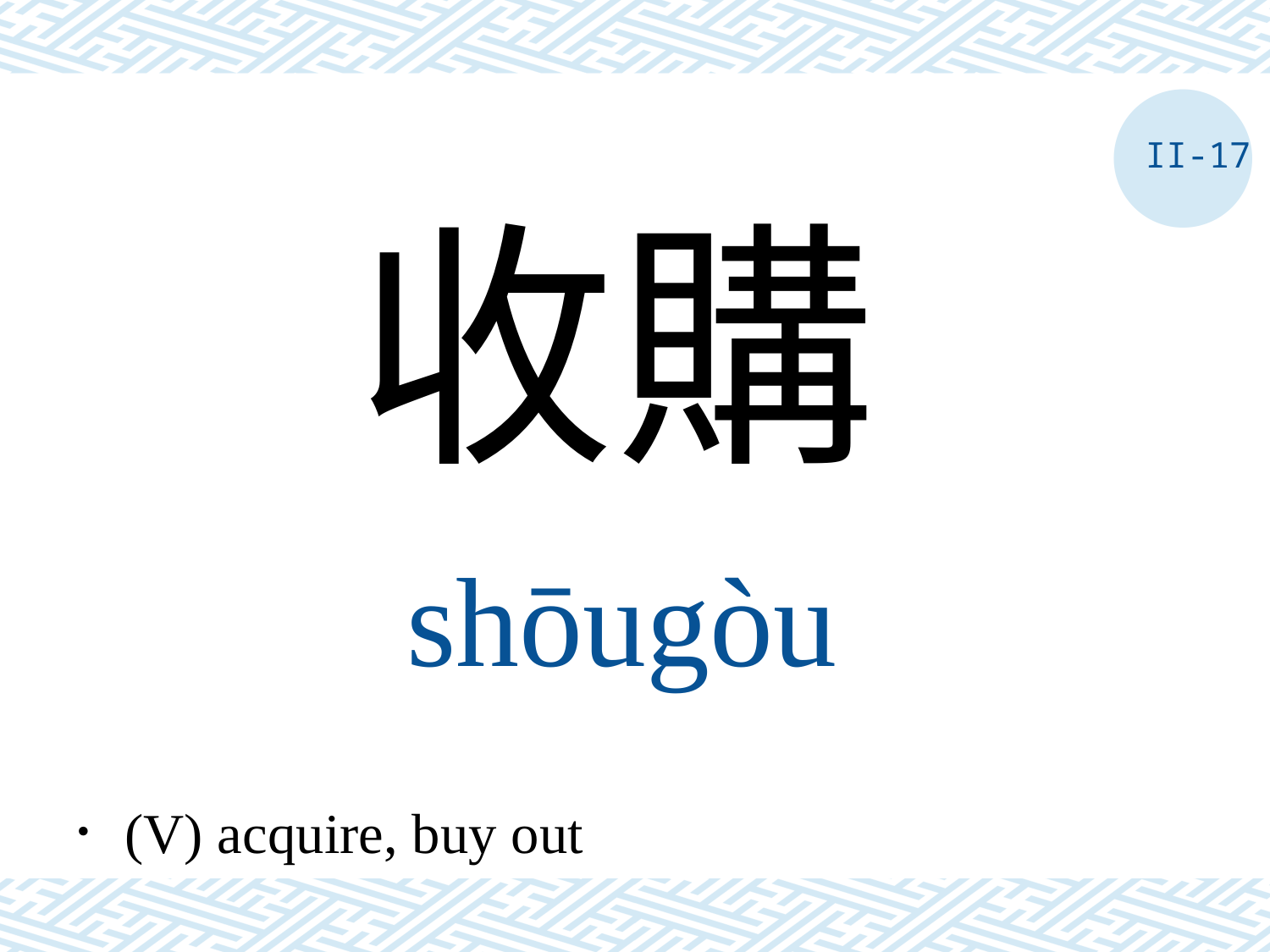

II-17

收購
shōugòu
．(V) acquire, buy out